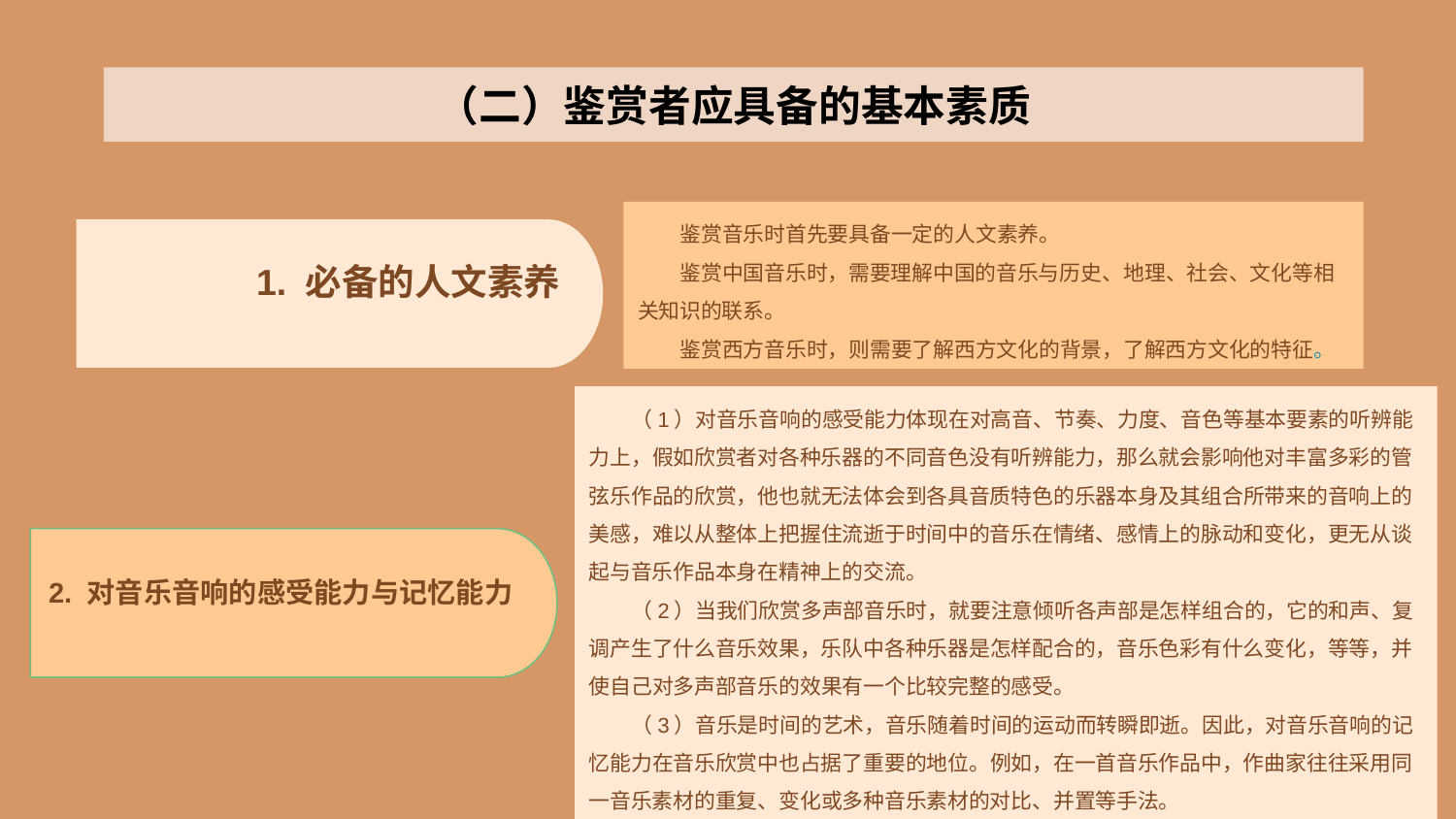

（二）鉴赏者应具备的基本素质
鉴赏音乐时首先要具备一定的人文素养。
鉴赏中国音乐时，需要理解中国的音乐与历史、地理、社会、文化等相关知识的联系。
鉴赏西方音乐时，则需要了解西方文化的背景，了解西方文化的特征。

1. 必备的人文素养
（1）对音乐音响的感受能力体现在对高音、节奏、力度、音色等基本要素的听辨能力上，假如欣赏者对各种乐器的不同音色没有听辨能力，那么就会影响他对丰富多彩的管弦乐作品的欣赏，他也就无法体会到各具音质特色的乐器本身及其组合所带来的音响上的美感，难以从整体上把握住流逝于时间中的音乐在情绪、感情上的脉动和变化，更无从谈起与音乐作品本身在精神上的交流。
（2）当我们欣赏多声部音乐时，就要注意倾听各声部是怎样组合的，它的和声、复调产生了什么音乐效果，乐队中各种乐器是怎样配合的，音乐色彩有什么变化，等等，并使自己对多声部音乐的效果有一个比较完整的感受。
（3）音乐是时间的艺术，音乐随着时间的运动而转瞬即逝。因此，对音乐音响的记忆能力在音乐欣赏中也占据了重要的地位。例如，在一首音乐作品中，作曲家往往采用同一音乐素材的重复、变化或多种音乐素材的对比、并置等手法。

2. 对音乐音响的感受能力与记忆能力